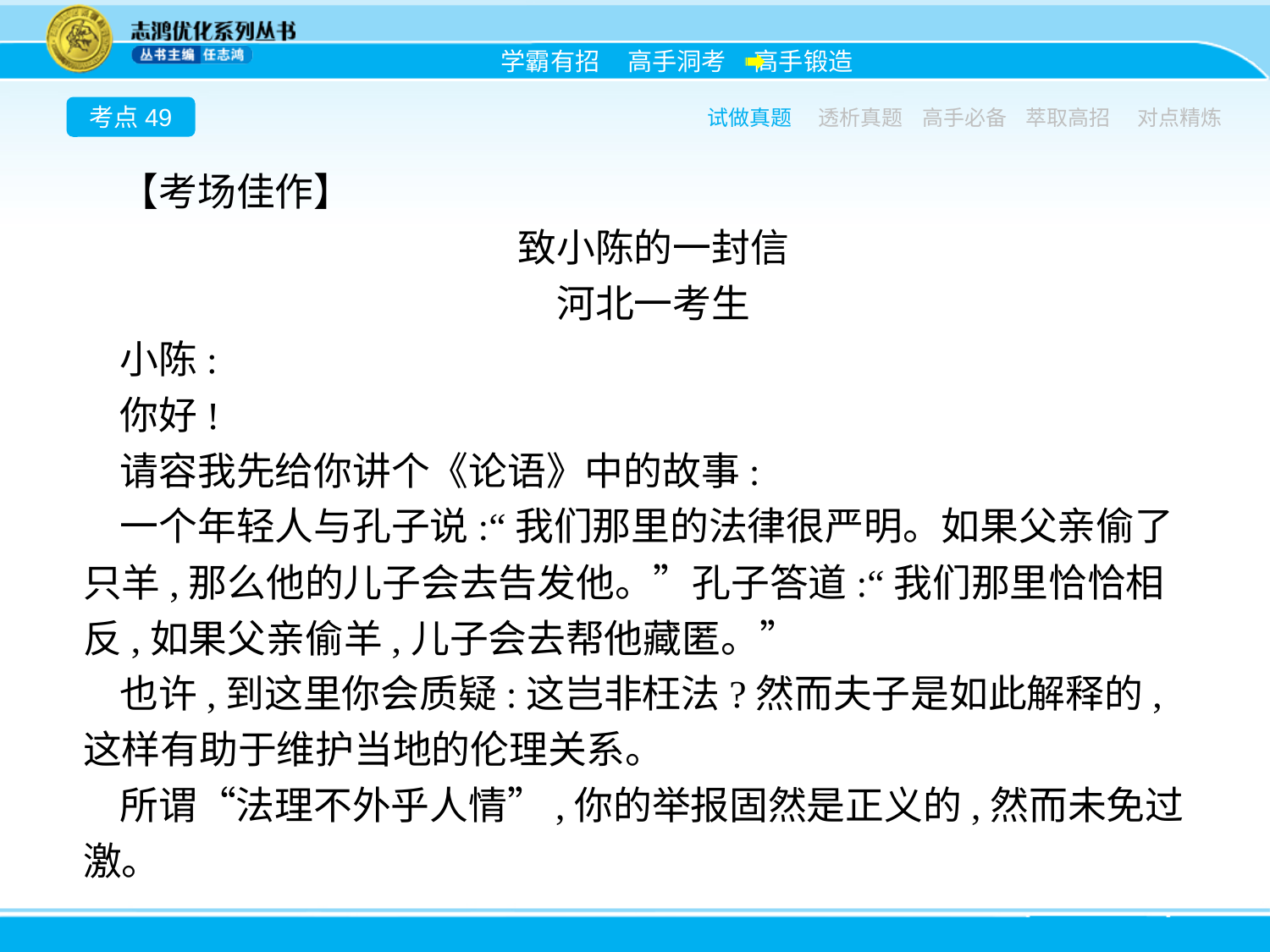

考点49
试做真题
透析真题
高手必备
萃取高招
对点精炼
【考场佳作】
致小陈的一封信
河北一考生
小陈:
你好!
请容我先给你讲个《论语》中的故事:
一个年轻人与孔子说:“我们那里的法律很严明。如果父亲偷了只羊,那么他的儿子会去告发他。”孔子答道:“我们那里恰恰相反,如果父亲偷羊,儿子会去帮他藏匿。”
也许,到这里你会质疑:这岂非枉法?然而夫子是如此解释的,这样有助于维护当地的伦理关系。
所谓“法理不外乎人情”,你的举报固然是正义的,然而未免过激。